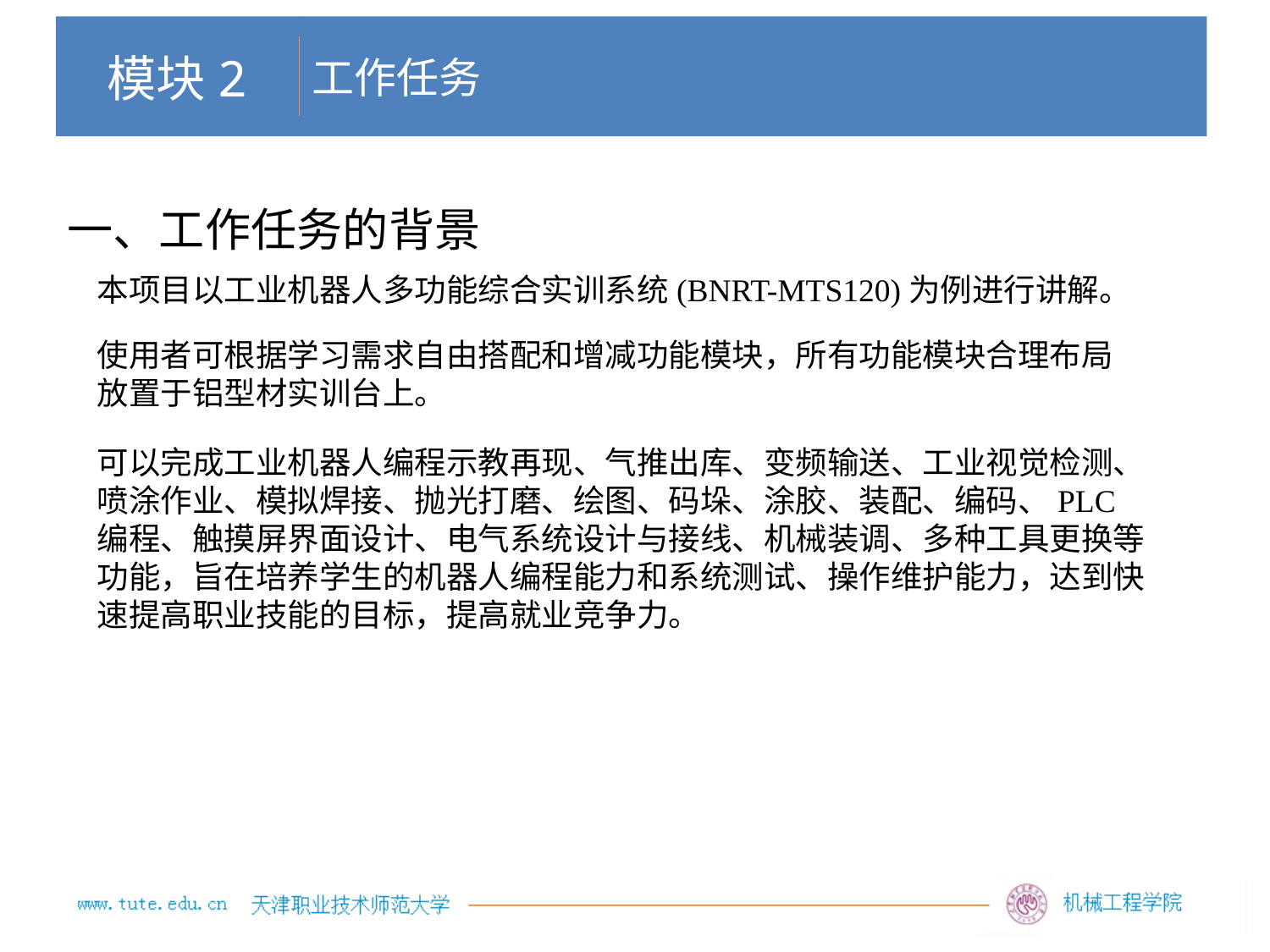

工作任务
# 模块2

一、工作任务的背景
本项目以工业机器人多功能综合实训系统(BNRT-MTS120)为例进行讲解。
使用者可根据学习需求自由搭配和增减功能模块，所有功能模块合理布局放置于铝型材实训台上。
可以完成工业机器人编程示教再现、气推出库、变频输送、工业视觉检测、喷涂作业、模拟焊接、抛光打磨、绘图、码垛、涂胶、装配、编码、PLC编程、触摸屏界面设计、电气系统设计与接线、机械装调、多种工具更换等功能，旨在培养学生的机器人编程能力和系统测试、操作维护能力，达到快速提高职业技能的目标，提高就业竞争力。